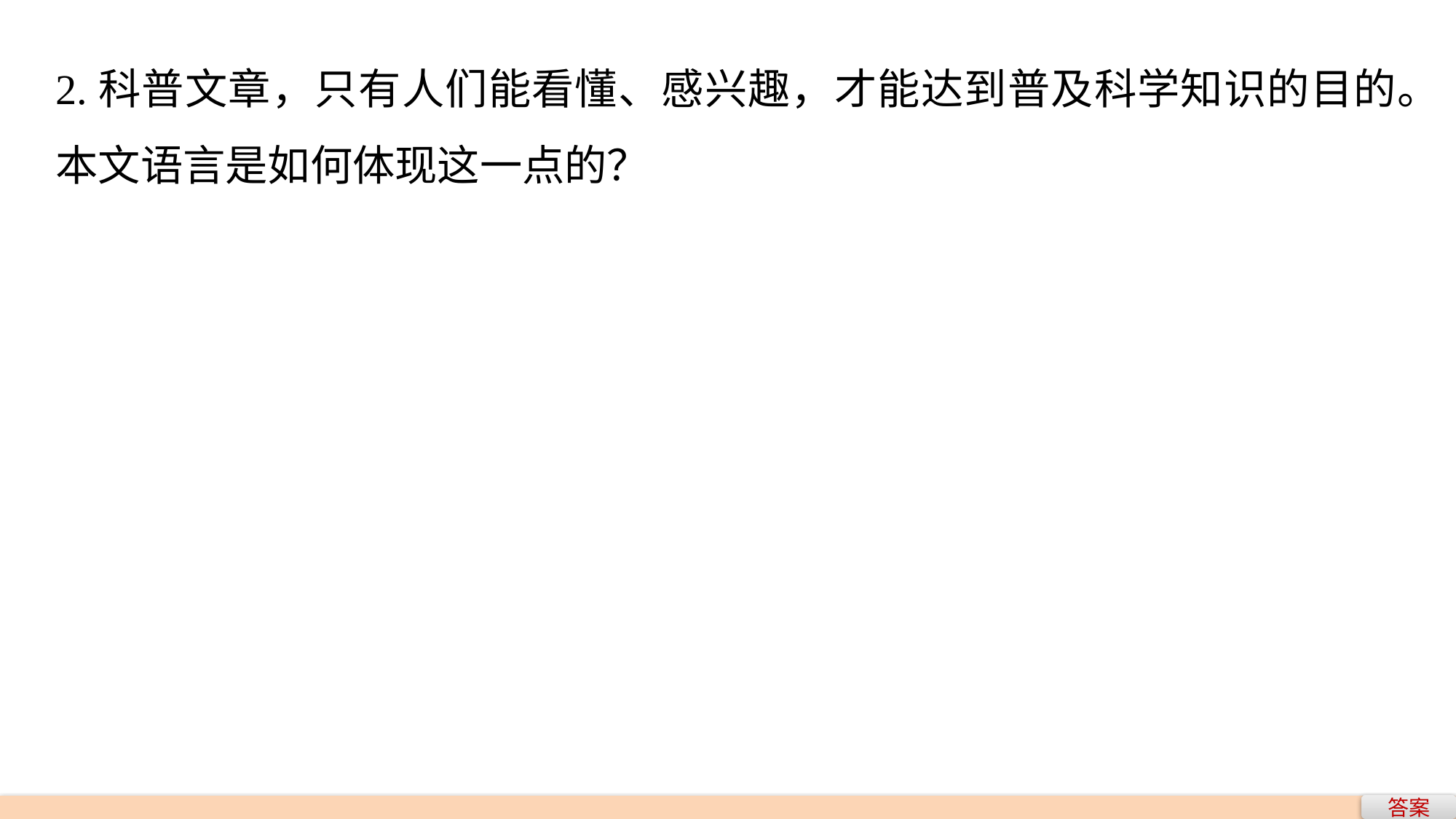

2.科普文章，只有人们能看懂、感兴趣，才能达到普及科学知识的目的。本文语言是如何体现这一点的？
答案